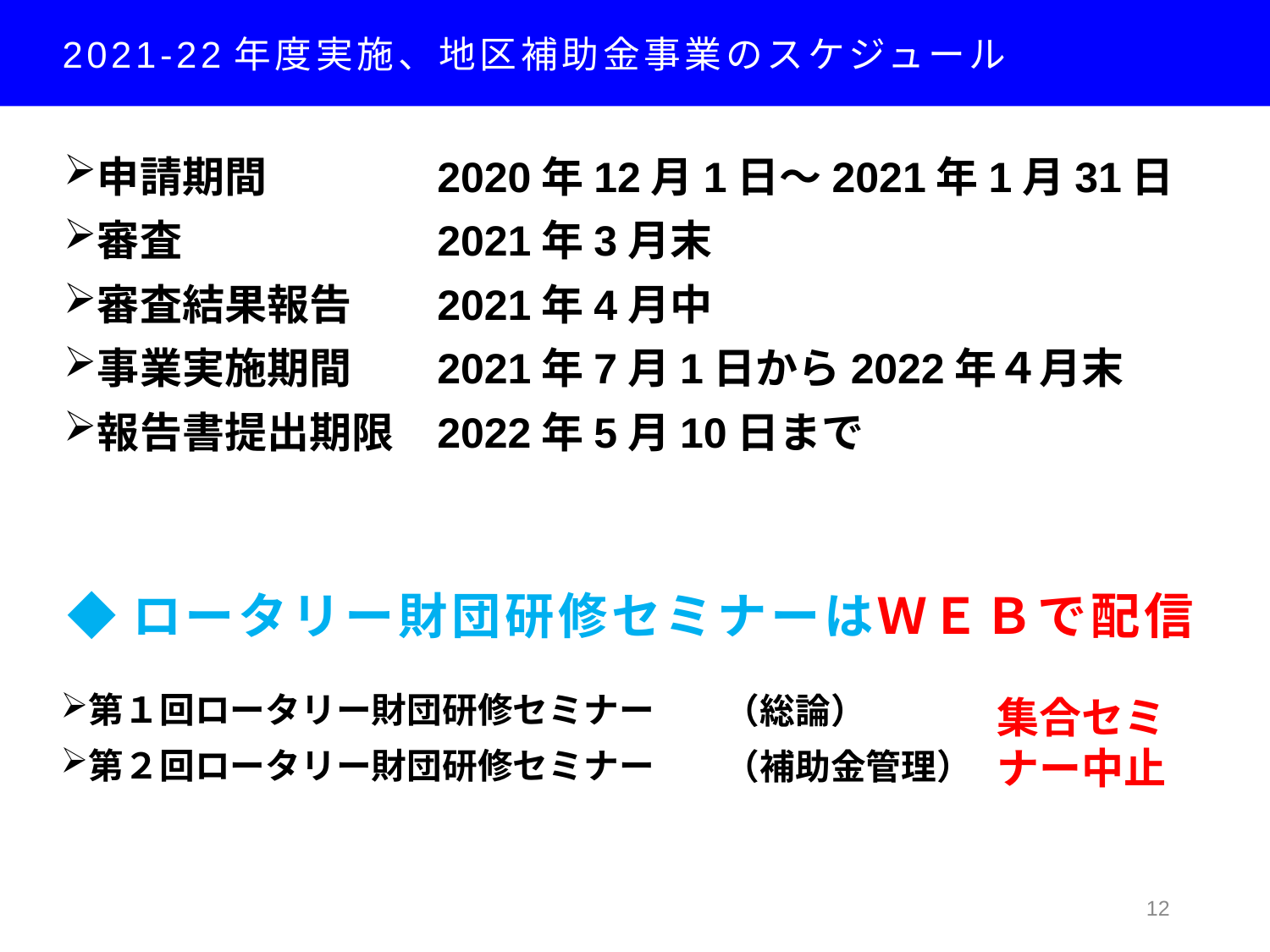

2021-22年度実施、地区補助金事業のスケジュール
申請期間
審査
審査結果報告
事業実施期間
報告書提出期限
2020年12月1日～2021年1月31日
2021年3月末
2021年4月中
2021年7月1日から2022年４月末
2022年5月10日まで
◆ロータリー財団研修セミナーはＷＥＢで配信
第１回ロータリー財団研修セミナー
第２回ロータリー財団研修セミナー
（総論）
（補助金管理）
集合セミナー中止
12